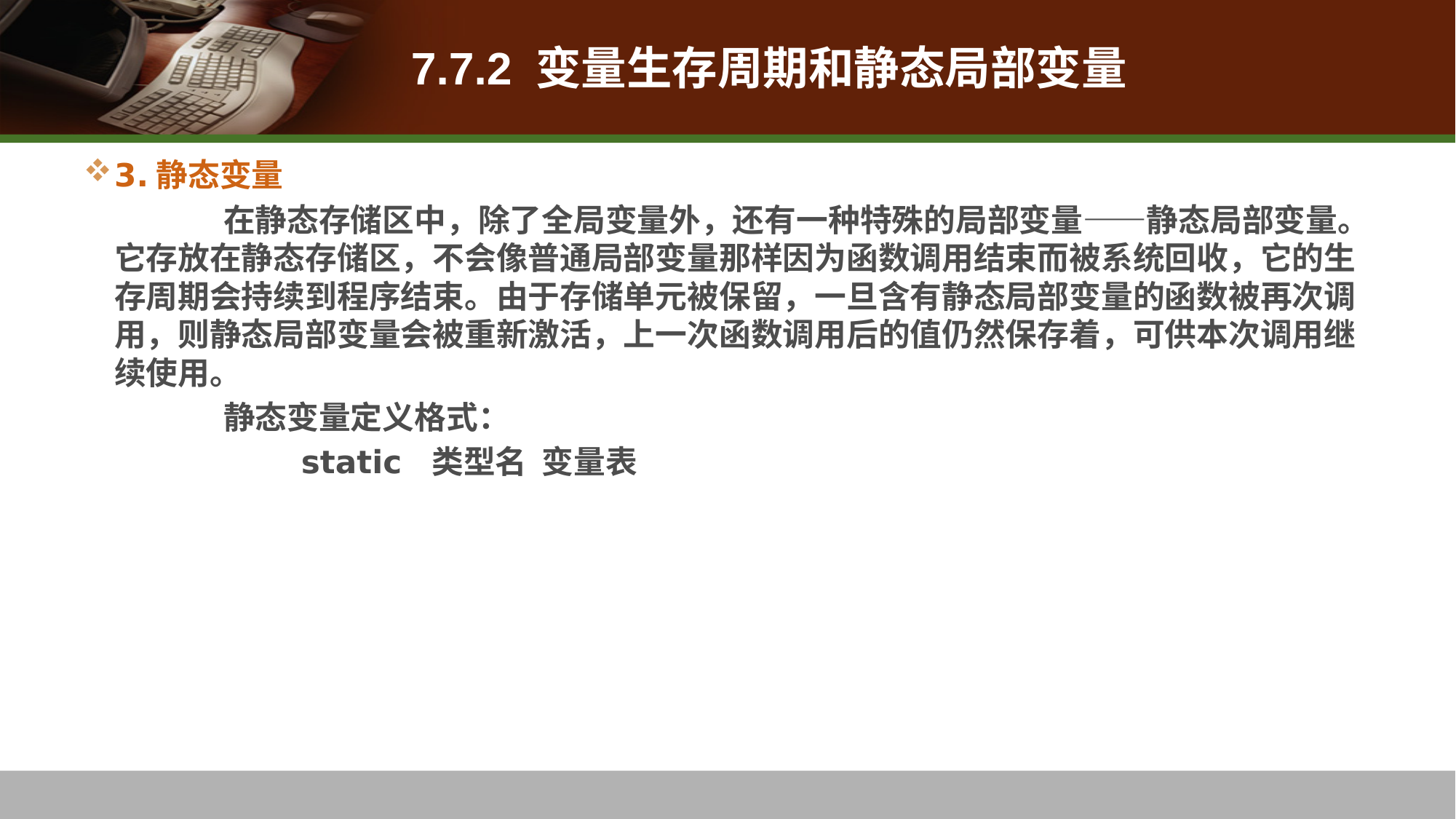

# 7.7.2 变量生存周期和静态局部变量
3.静态变量
  		在静态存储区中，除了全局变量外，还有一种特殊的局部变量——静态局部变量。它存放在静态存储区，不会像普通局部变量那样因为函数调用结束而被系统回收，它的生存周期会持续到程序结束。由于存储单元被保留，一旦含有静态局部变量的函数被再次调用，则静态局部变量会被重新激活，上一次函数调用后的值仍然保存着，可供本次调用继续使用。
  		静态变量定义格式：
		       static  类型名  变量表